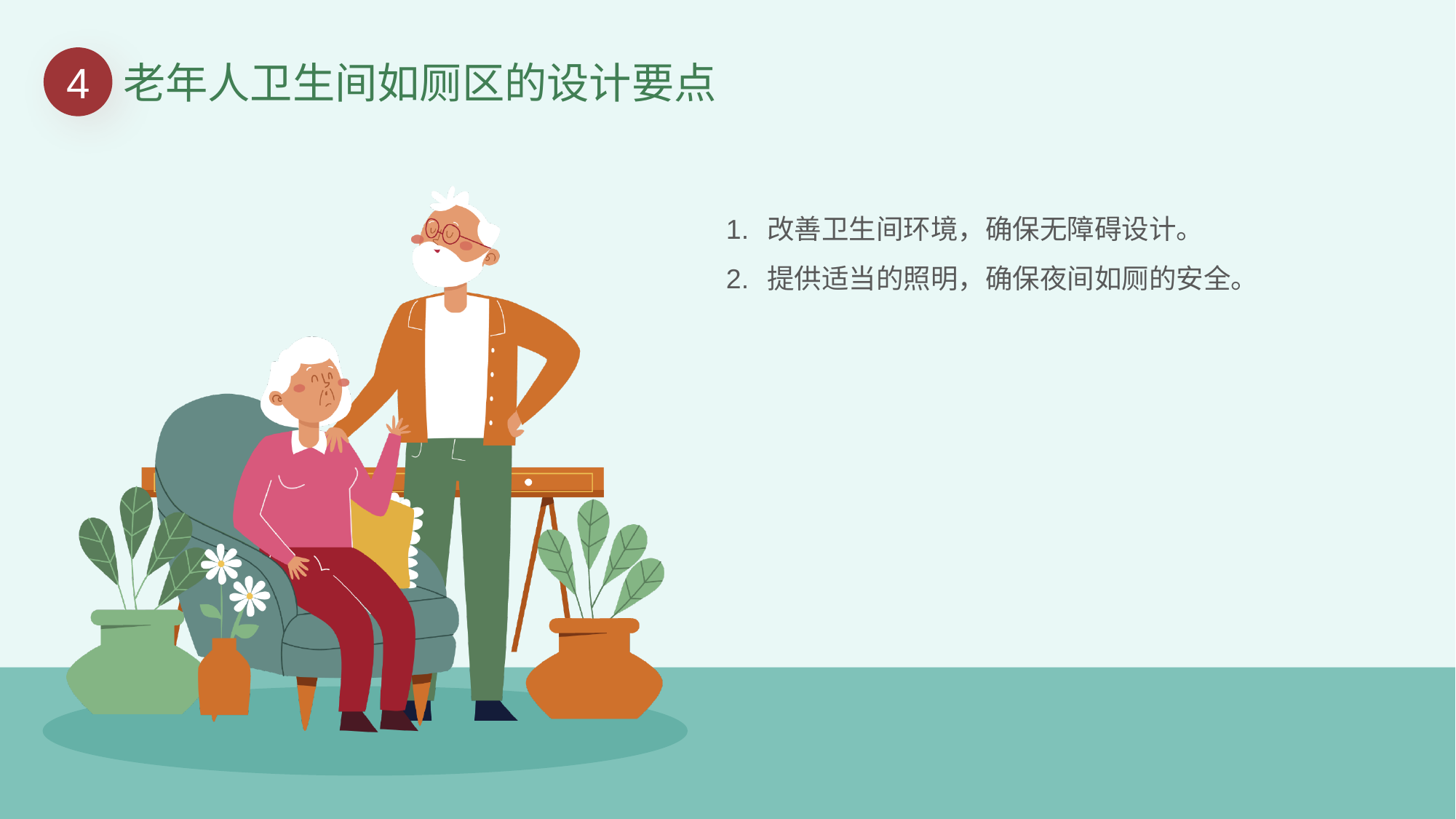

4
老年人卫生间如厕区的设计要点
改善卫生间环境，确保无障碍设计。
提供适当的照明，确保夜间如厕的安全。